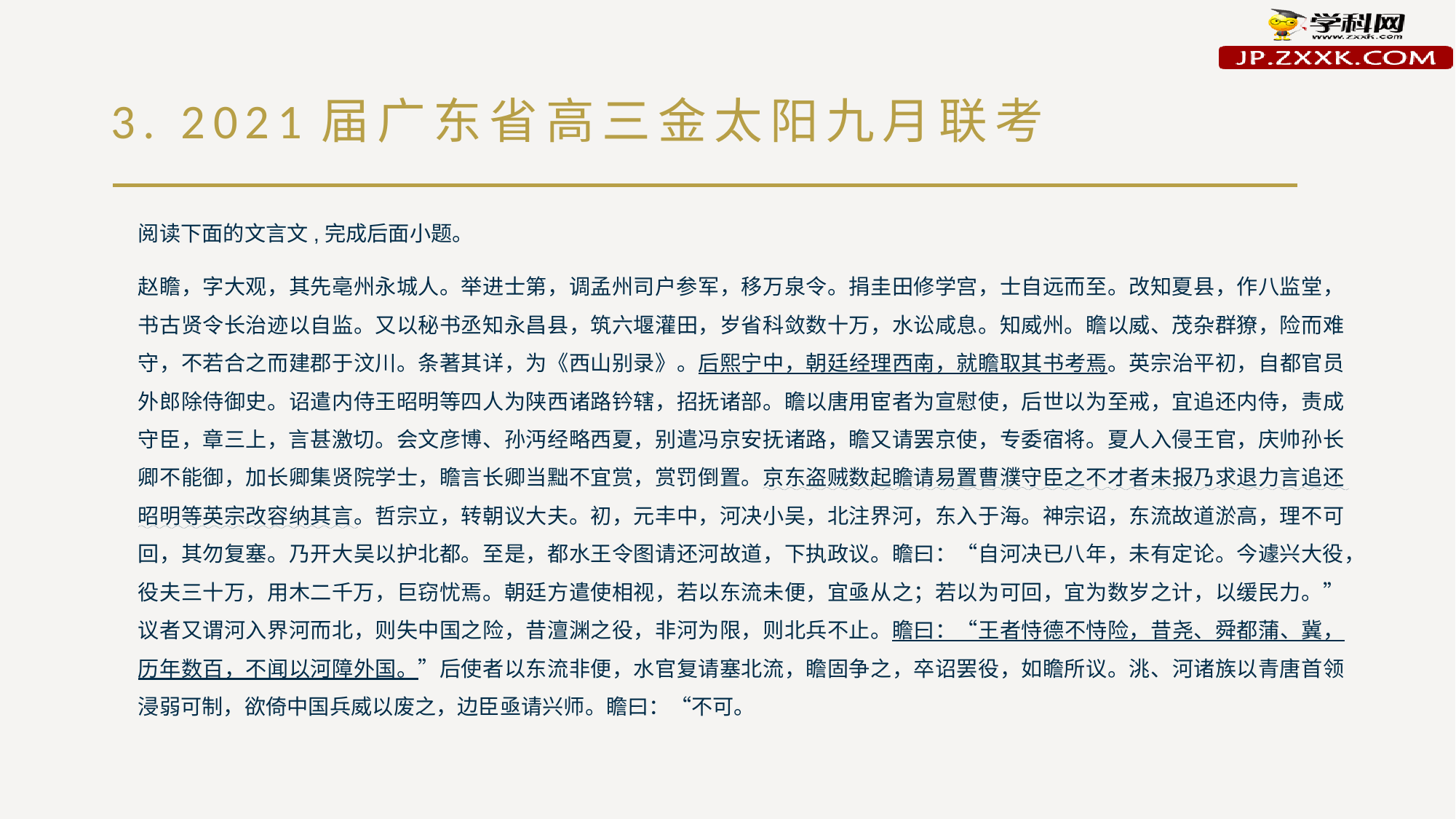

# 3. 2021届广东省高三金太阳九月联考
阅读下面的文言文,完成后面小题。
赵瞻，字大观，其先亳州永城人。举进士第，调孟州司户参军，移万泉令。捐圭田修学宫，士自远而至。改知夏县，作八监堂，书古贤令长治迹以自监。又以秘书丞知永昌县，筑六堰灌田，岁省科敛数十万，水讼咸息。知威州。瞻以威、茂杂群獠，险而难守，不若合之而建郡于汶川。条著其详，为《西山别录》。后熙宁中，朝廷经理西南，就瞻取其书考焉。英宗治平初，自都官员外郎除侍御史。诏遣内侍王昭明等四人为陕西诸路钤辖，招抚诸部。瞻以唐用宦者为宣慰使，后世以为至戒，宜追还内侍，责成守臣，章三上，言甚激切。会文彦博、孙沔经略西夏，别遣冯京安抚诸路，瞻又请罢京使，专委宿将。夏人入侵王官，庆帅孙长卿不能御，加长卿集贤院学士，瞻言长卿当黜不宜赏，赏罚倒置。京东盗贼数起瞻请易置曹濮守臣之不才者未报乃求退力言追还昭明等英宗改容纳其言。哲宗立，转朝议大夫。初，元丰中，河决小吴，北注界河，东入于海。神宗诏，东流故道淤高，理不可回，其勿复塞。乃开大吴以护北都。至是，都水王令图请还河故道，下执政议。瞻曰：“自河决已八年，未有定论。今遽兴大役，役夫三十万，用木二千万，巨窃忧焉。朝廷方遣使相视，若以东流未便，宜亟从之；若以为可回，宜为数岁之计，以缓民力。”议者又谓河入界河而北，则失中国之险，昔澶渊之役，非河为限，则北兵不止。瞻曰：“王者恃德不恃险，昔尧、舜都蒲、冀，历年数百，不闻以河障外国。”后使者以东流非便，水官复请塞北流，瞻固争之，卒诏罢役，如瞻所议。洮、河诸族以青唐首领浸弱可制，欲倚中国兵威以废之，边臣亟请兴师。瞻曰：“不可。